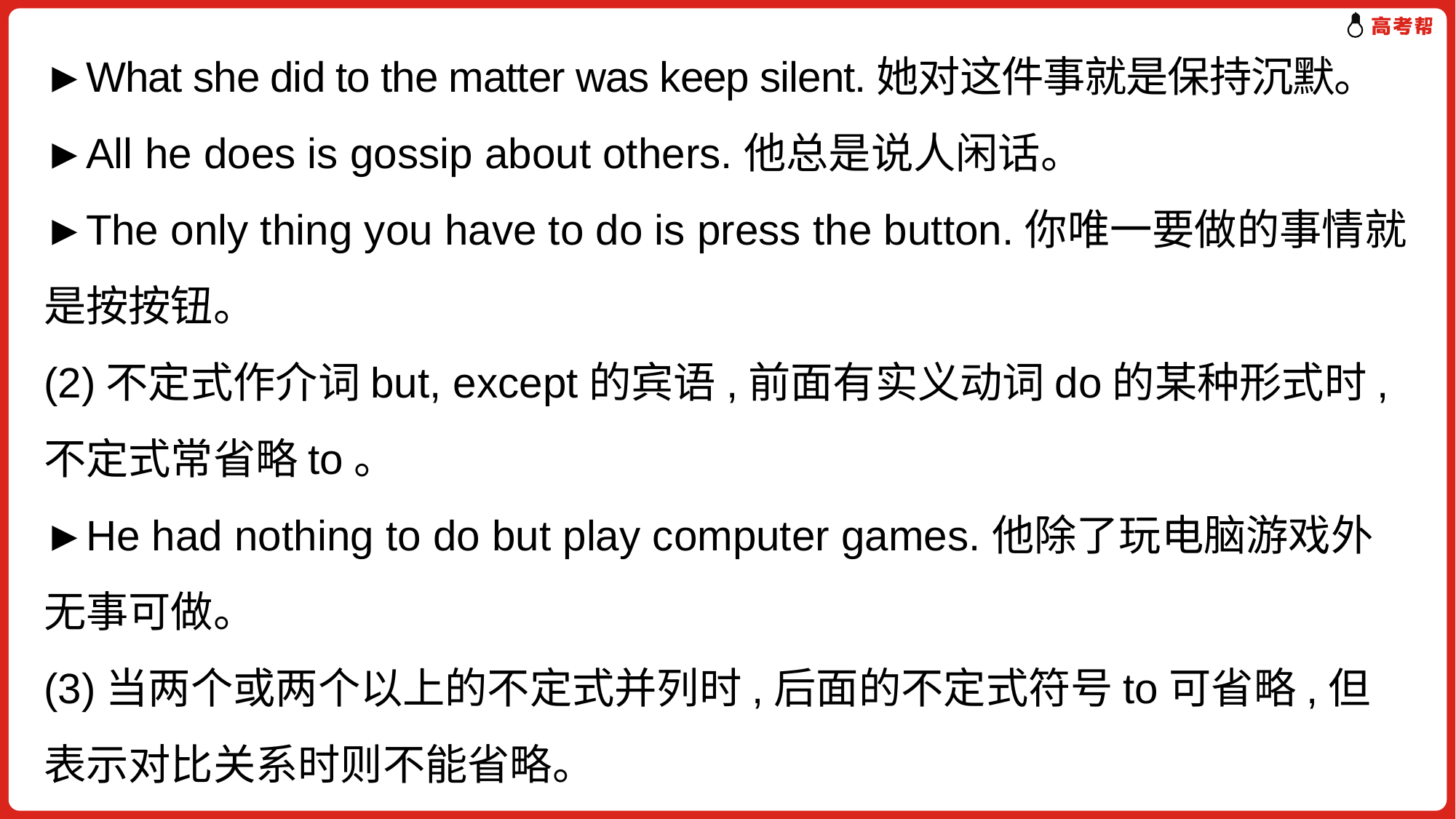

►What she did to the matter was keep silent.她对这件事就是保持沉默。
►All he does is gossip about others.他总是说人闲话。
►The only thing you have to do is press the button.你唯一要做的事情就是按按钮。
(2)不定式作介词but, except的宾语,前面有实义动词do的某种形式时,不定式常省略to。
►He had nothing to do but play computer games.他除了玩电脑游戏外无事可做。
(3)当两个或两个以上的不定式并列时,后面的不定式符号to可省略,但表示对比关系时则不能省略。